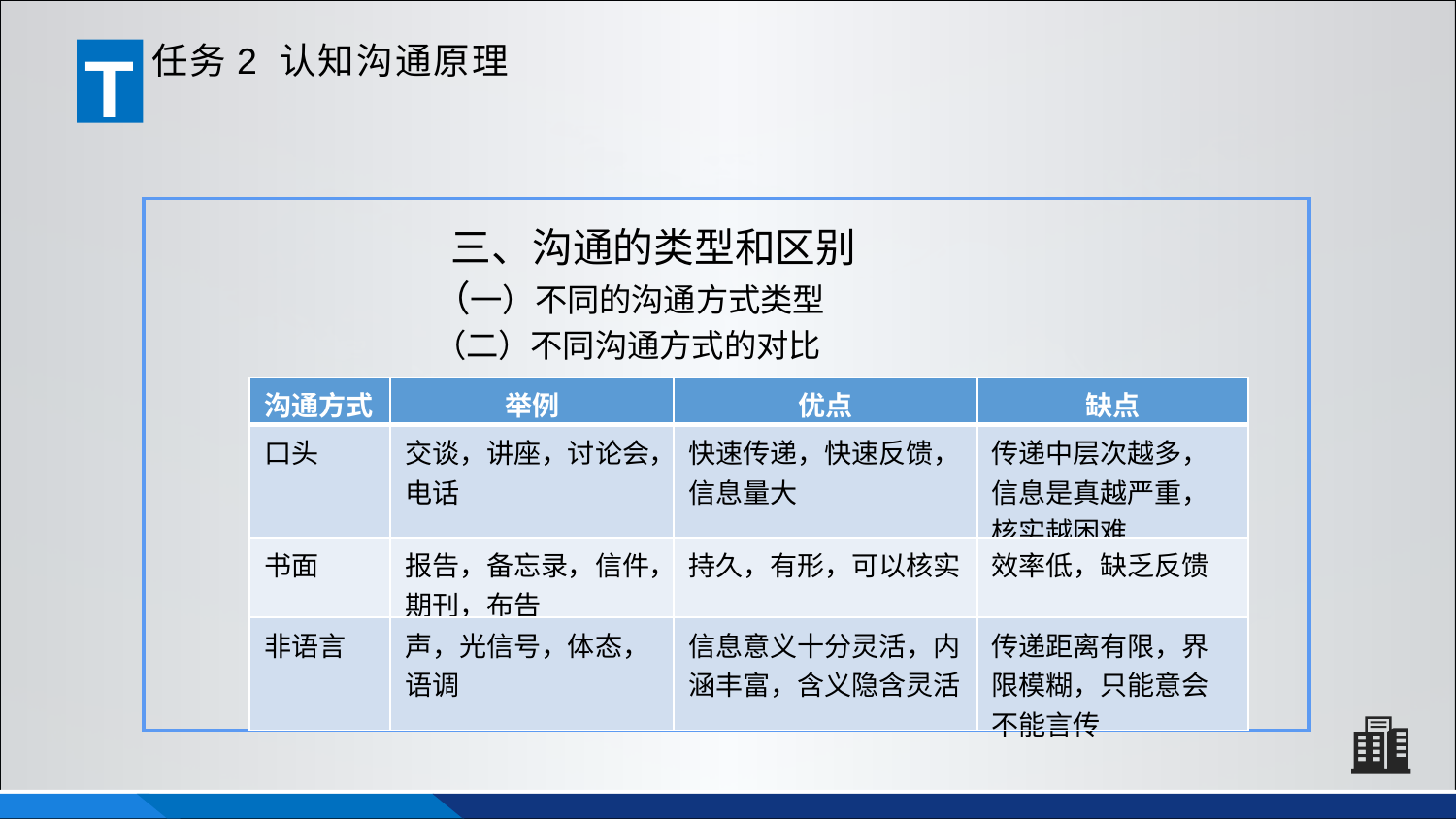

T
任务2 认知沟通原理

三、沟通的类型和区别
（一）不同的沟通方式类型
（二）不同沟通方式的对比

| 沟通方式 | 举例 | 优点 | 缺点 |
| --- | --- | --- | --- |
| 口头 | 交谈，讲座，讨论会，电话 | 快速传递，快速反馈，信息量大 | 传递中层次越多，信息是真越严重，核实越困难 |
| 书面 | 报告，备忘录，信件，期刊，布告 | 持久，有形，可以核实 | 效率低，缺乏反馈 |
| 非语言 | 声，光信号，体态，语调 | 信息意义十分灵活，内涵丰富，含义隐含灵活 | 传递距离有限，界限模糊，只能意会不能言传 |